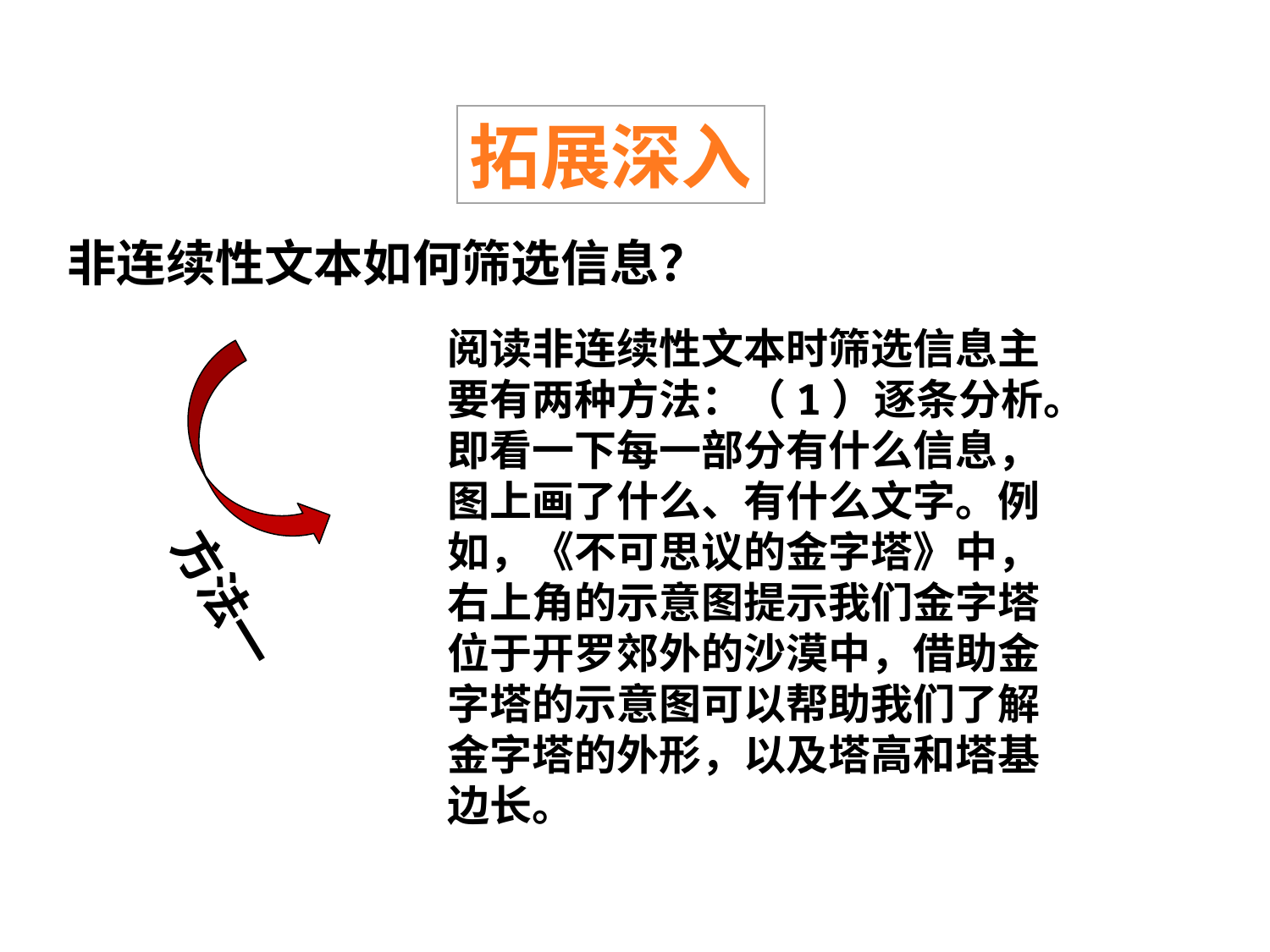

拓展深入
非连续性文本如何筛选信息？
阅读非连续性文本时筛选信息主要有两种方法：（1）逐条分析。即看一下每一部分有什么信息，图上画了什么、有什么文字。例如，《不可思议的金字塔》中，右上角的示意图提示我们金字塔位于开罗郊外的沙漠中，借助金字塔的示意图可以帮助我们了解金字塔的外形，以及塔高和塔基边长。

方法一